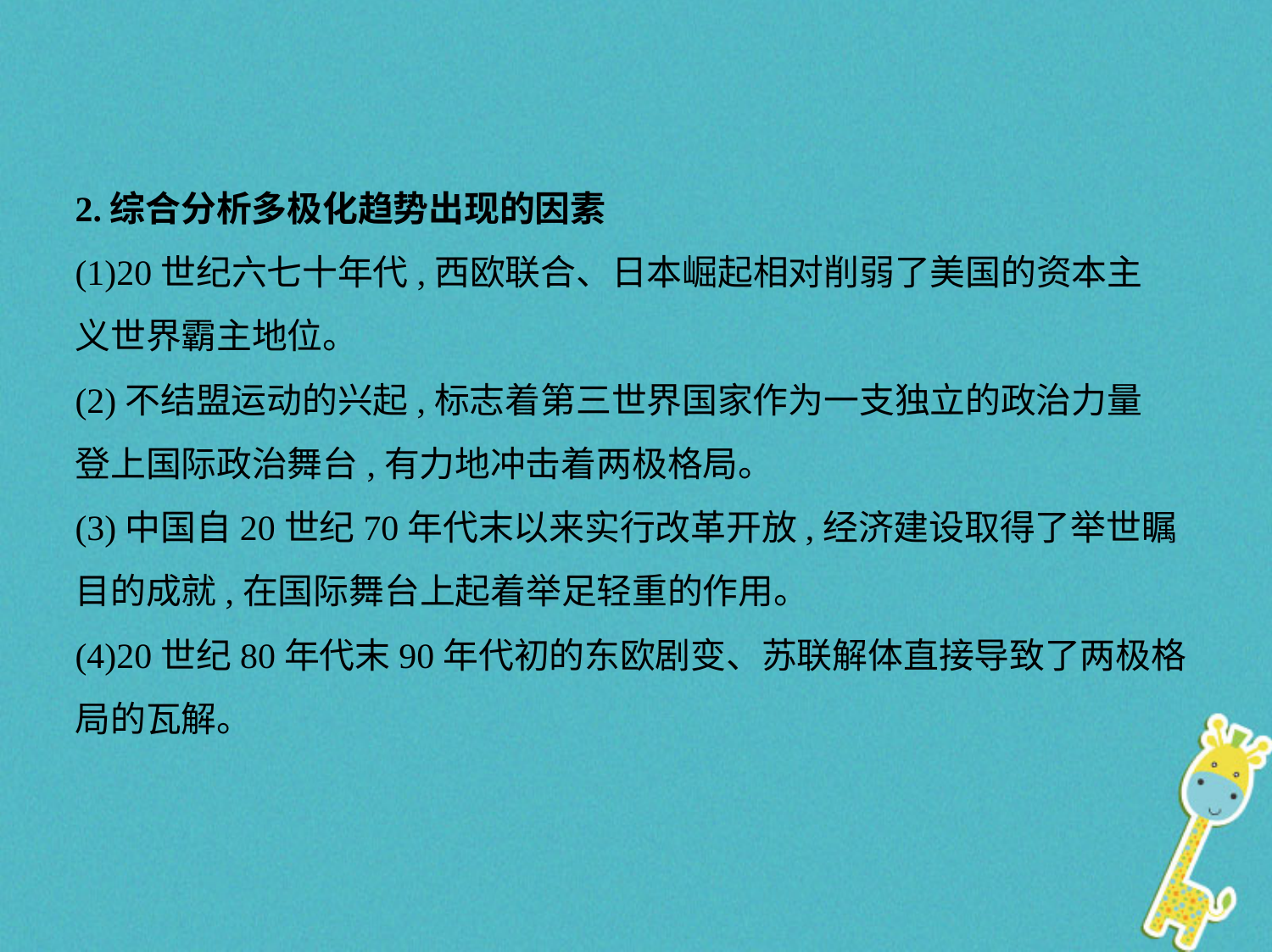

2.综合分析多极化趋势出现的因素
(1)20世纪六七十年代,西欧联合、日本崛起相对削弱了美国的资本主
义世界霸主地位。
(2)不结盟运动的兴起,标志着第三世界国家作为一支独立的政治力量
登上国际政治舞台,有力地冲击着两极格局。
(3)中国自20世纪70年代末以来实行改革开放,经济建设取得了举世瞩
目的成就,在国际舞台上起着举足轻重的作用。
(4)20世纪80年代末90年代初的东欧剧变、苏联解体直接导致了两极格
局的瓦解。